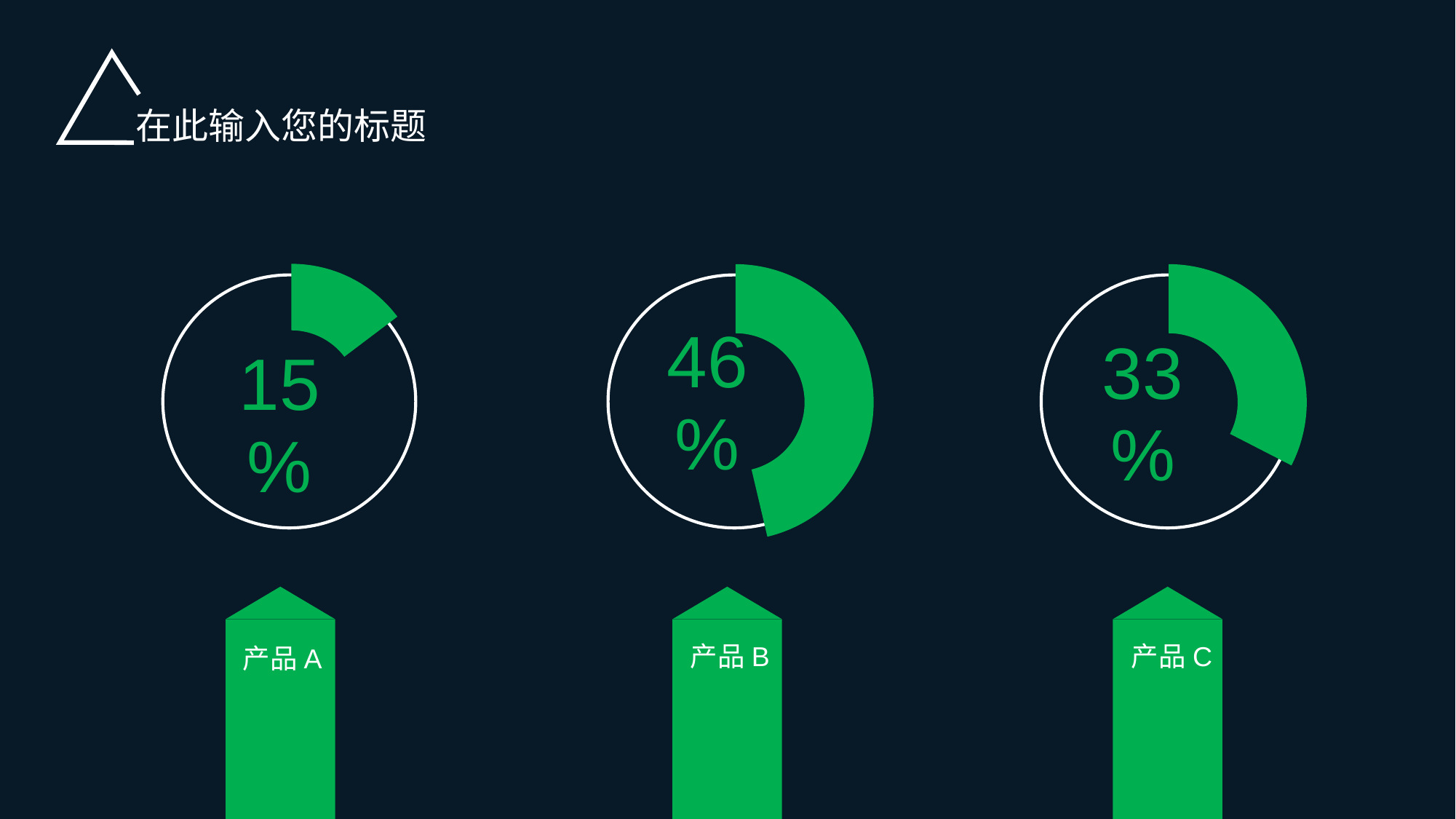

在此输入您的标题

### Chart

| Category | 销售额 |
|---|---|
| 项目1 | 1.0 |
| 项目2 | 3.2 |
| 项目3 | 1.4 |
| 项目4 | 1.2 |

### Chart

| Category | 销售额 |
|---|---|
| 项目1 | 5.0 |
| 项目2 | 3.2 |
| 项目3 | 1.4 |
| 项目4 | 1.2 |

### Chart

| Category | 销售额 |
|---|---|
| 项目1 | 2.8 |
| 项目2 | 3.2 |
| 项目3 | 1.4 |
| 项目4 | 1.2 |

产品B
产品C
产品A